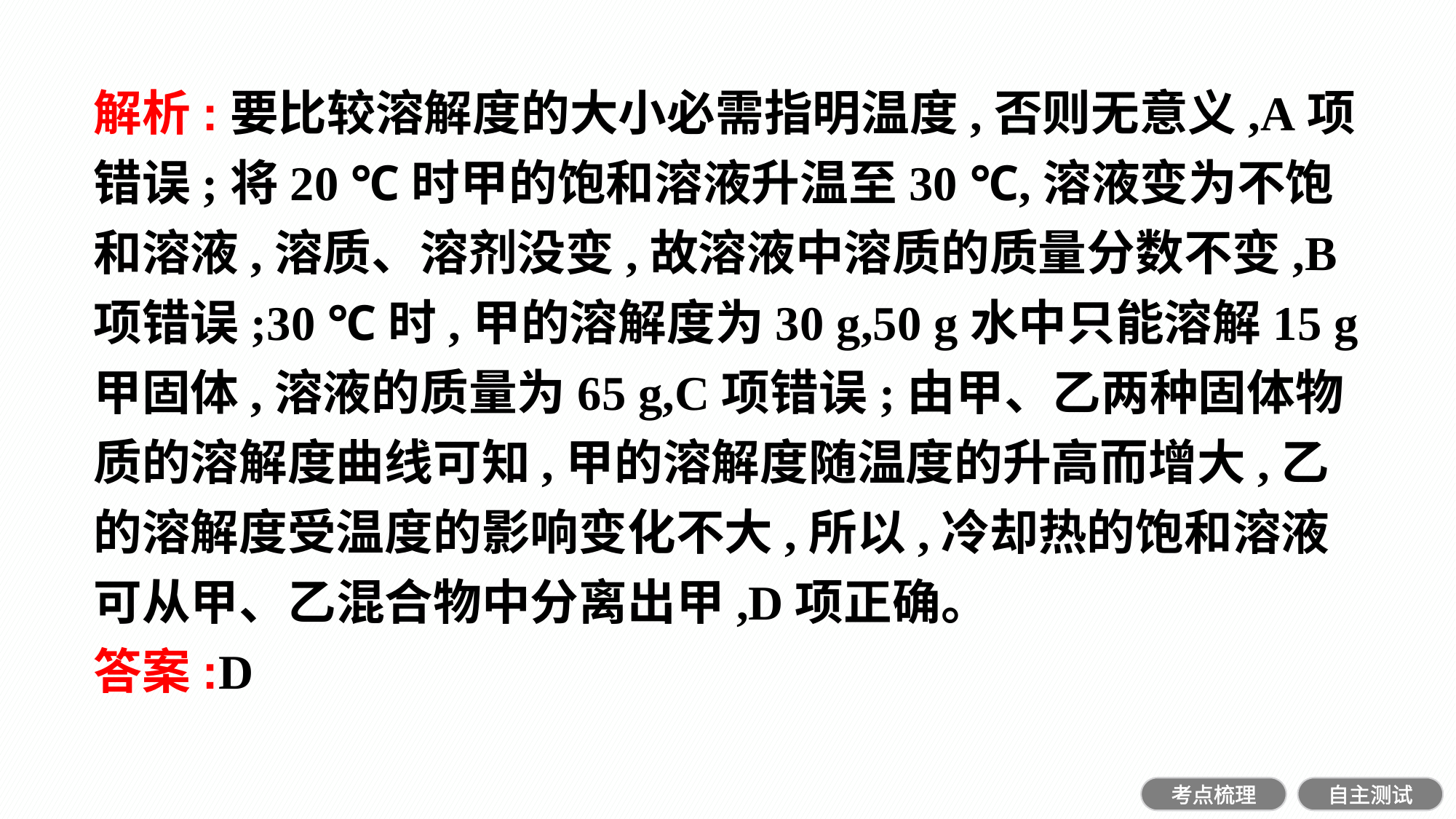

解析:要比较溶解度的大小必需指明温度,否则无意义,A项错误;将20 ℃时甲的饱和溶液升温至30 ℃,溶液变为不饱和溶液,溶质、溶剂没变,故溶液中溶质的质量分数不变,B项错误;30 ℃时,甲的溶解度为30 g,50 g水中只能溶解15 g甲固体,溶液的质量为65 g,C项错误;由甲、乙两种固体物质的溶解度曲线可知,甲的溶解度随温度的升高而增大,乙的溶解度受温度的影响变化不大,所以,冷却热的饱和溶液可从甲、乙混合物中分离出甲,D项正确。
答案:D